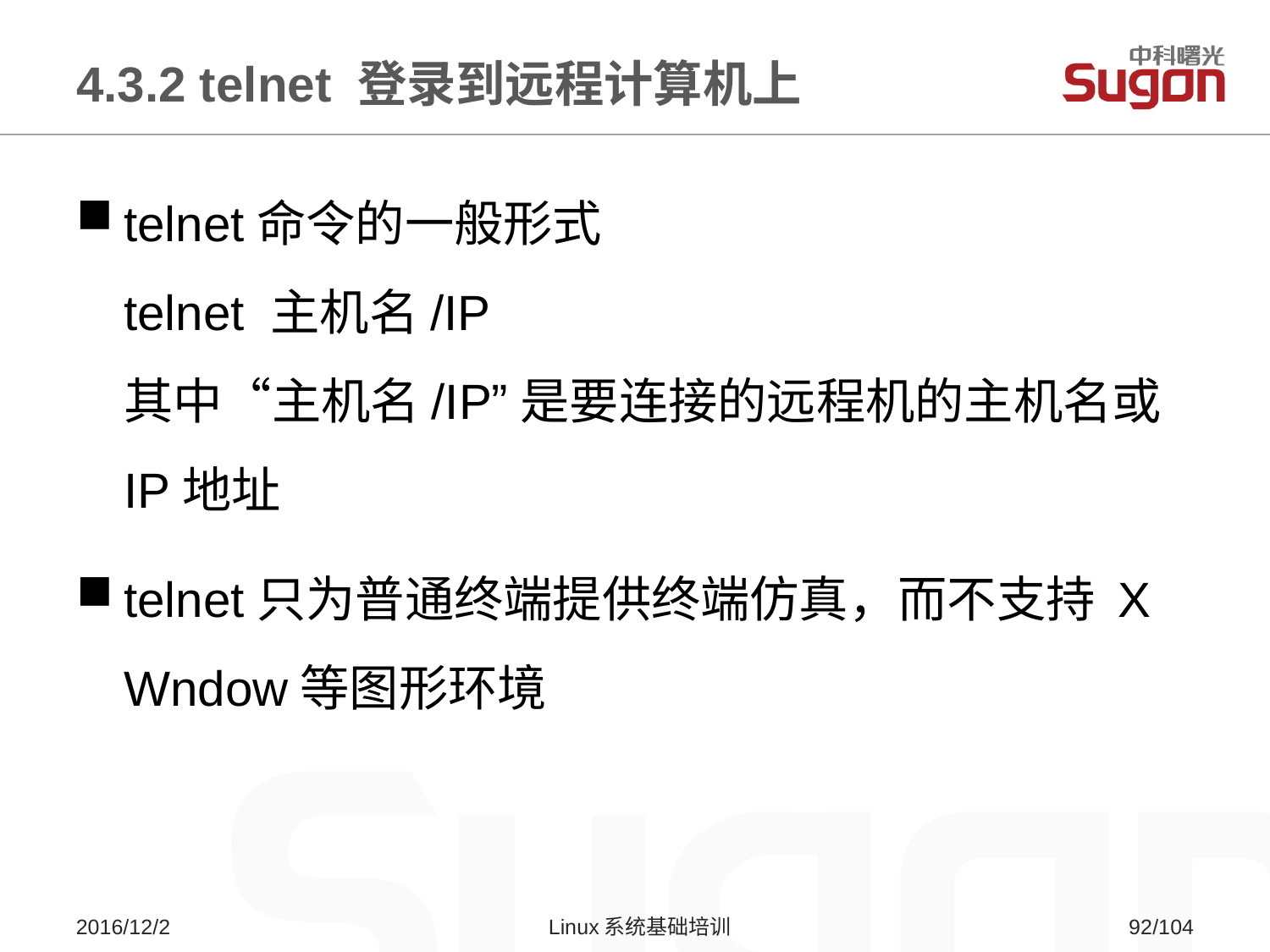

# 4.3.2 telnet 登录到远程计算机上
telnet命令的一般形式
telnet 主机名/IP
其中“主机名/IP”是要连接的远程机的主机名或IP地址
telnet只为普通终端提供终端仿真，而不支持 X Wndow等图形环境